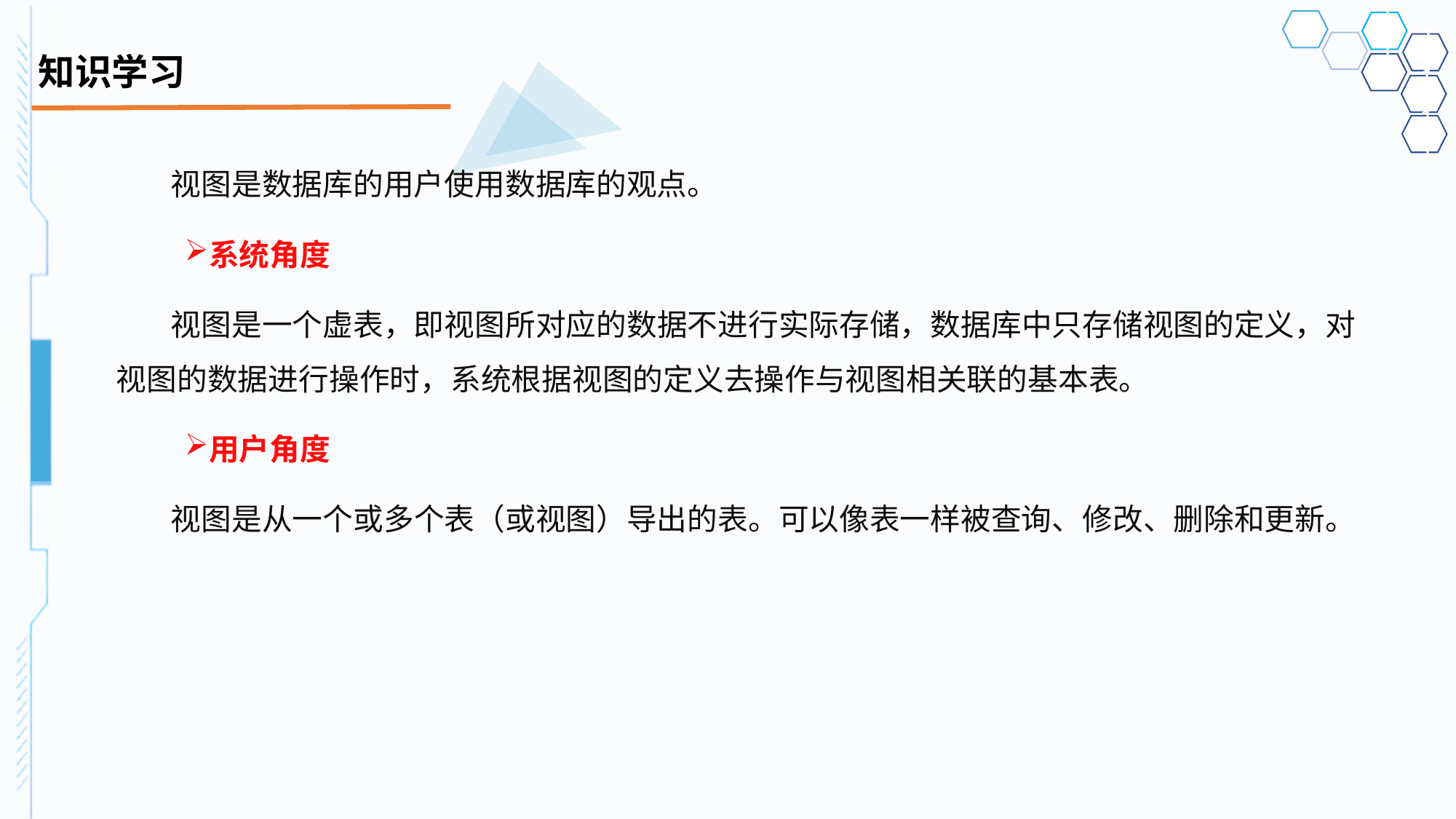

# 知识学习

视图是数据库的用户使用数据库的观点。
系统角度
视图是一个虚表，即视图所对应的数据不进行实际存储，数据库中只存储视图的定义，对视图的数据进行操作时，系统根据视图的定义去操作与视图相关联的基本表。
用户角度
视图是从一个或多个表（或视图）导出的表。可以像表一样被查询、修改、删除和更新。